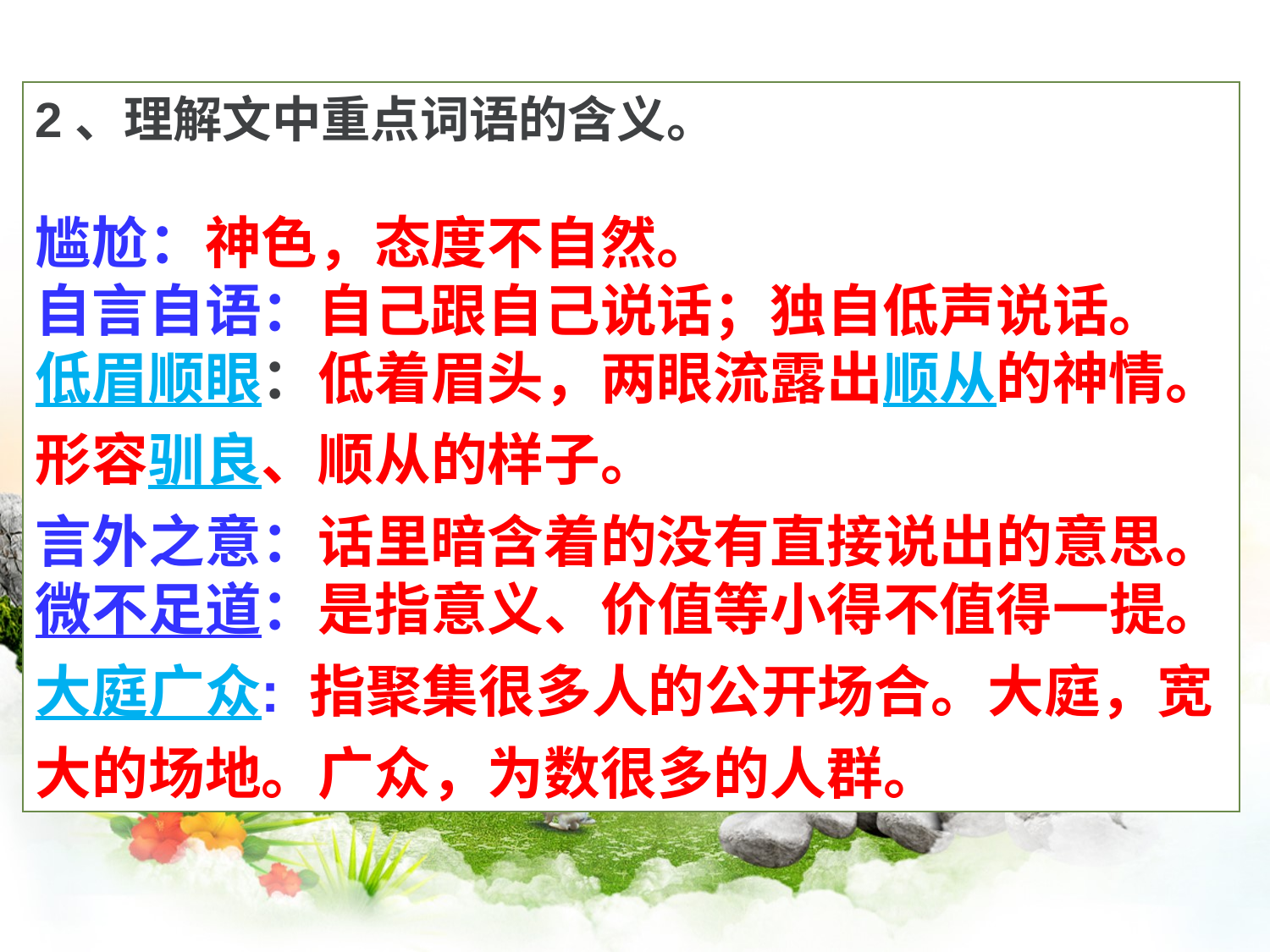

2、理解文中重点词语的含义。

尴尬：神色，态度不自然。
自言自语：自己跟自己说话；独自低声说话。
低眉顺眼：低着眉头，两眼流露出顺从的神情。形容驯良、顺从的样子。
言外之意：话里暗含着的没有直接说出的意思。
微不足道：是指意义、价值等小得不值得一提。
大庭广众: 指聚集很多人的公开场合。大庭，宽大的场地。广众，为数很多的人群。